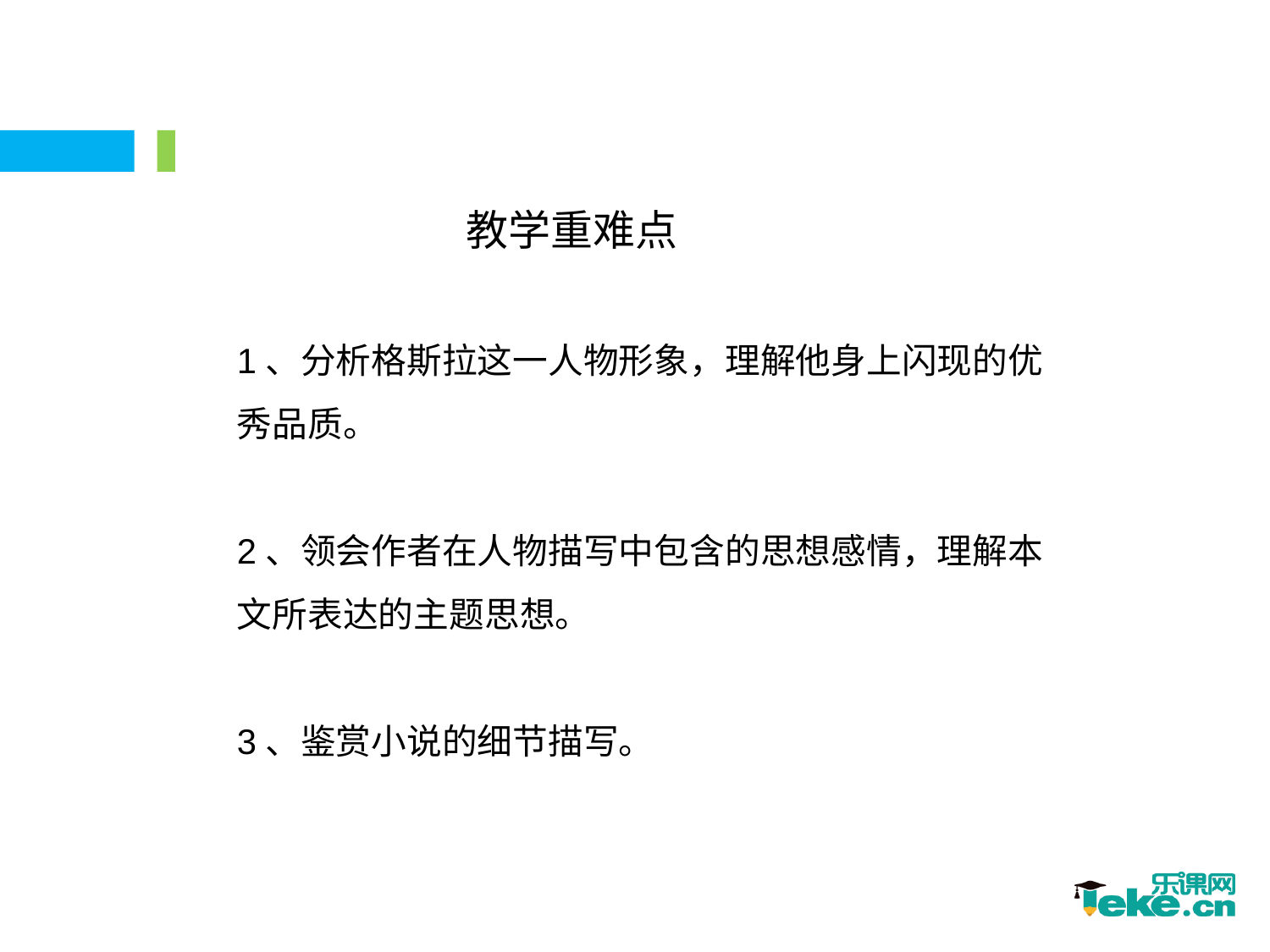

教学重难点

1、分析格斯拉这一人物形象，理解他身上闪现的优秀品质。

2、领会作者在人物描写中包含的思想感情，理解本文所表达的主题思想。

3、鉴赏小说的细节描写。